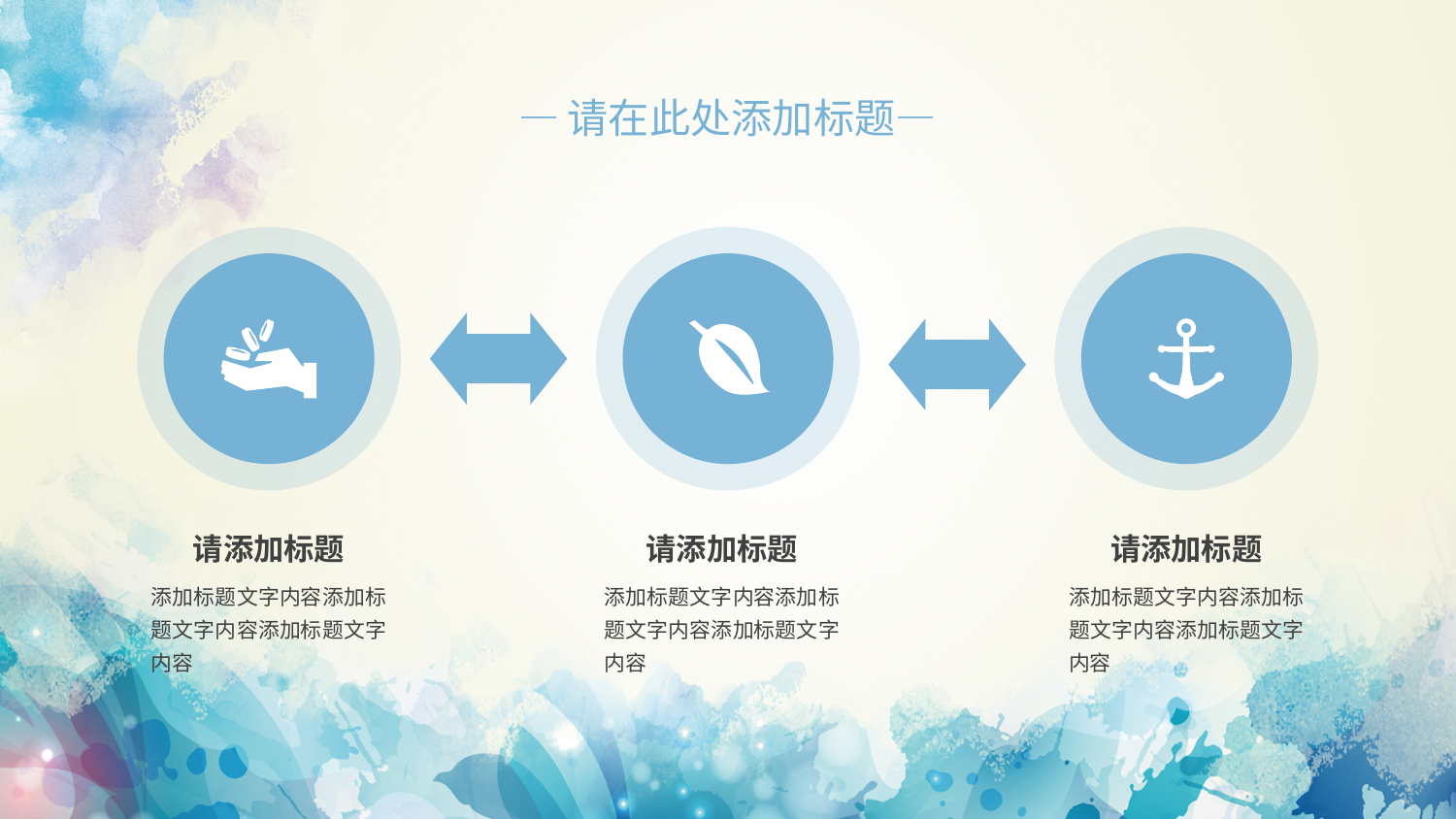

—请在此处添加标题—

请添加标题
请添加标题
请添加标题
添加标题文字内容添加标题文字内容添加标题文字内容
添加标题文字内容添加标题文字内容添加标题文字内容
添加标题文字内容添加标题文字内容添加标题文字内容